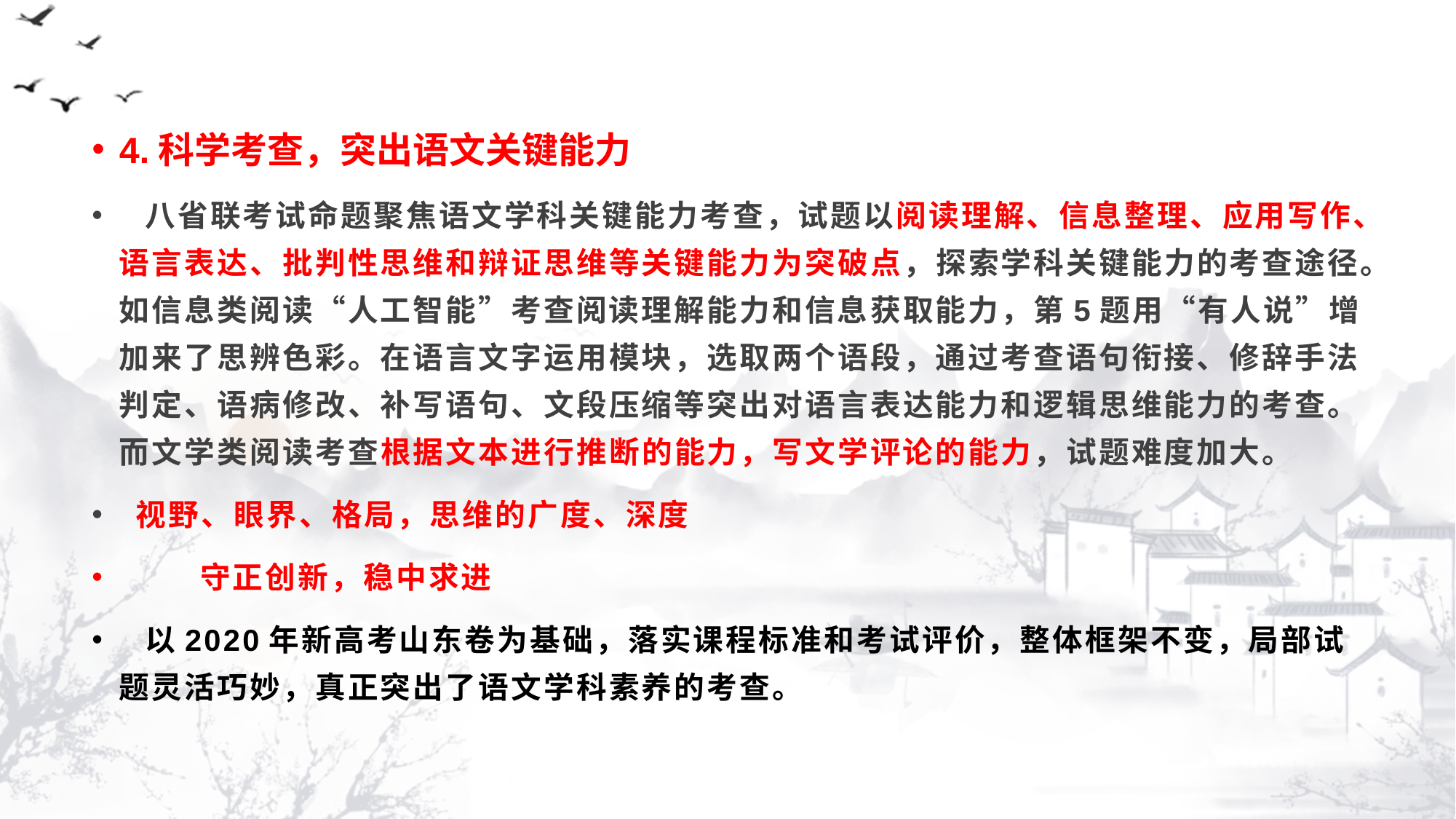

#
4.科学考查，突出语文关键能力
  八省联考试命题聚焦语文学科关键能力考查，试题以阅读理解、信息整理、应用写作、语言表达、批判性思维和辩证思维等关键能力为突破点，探索学科关键能力的考查途径。如信息类阅读“人工智能”考查阅读理解能力和信息获取能力，第5题用“有人说”增加来了思辨色彩。在语言文字运用模块，选取两个语段，通过考查语句衔接、修辞手法判定、语病修改、补写语句、文段压缩等突出对语言表达能力和逻辑思维能力的考查。而文学类阅读考查根据文本进行推断的能力，写文学评论的能力，试题难度加大。
 视野、眼界、格局，思维的广度、深度
        守正创新，稳中求进
  以2020年新高考山东卷为基础，落实课程标准和考试评价，整体框架不变，局部试题灵活巧妙，真正突出了语文学科素养的考查。